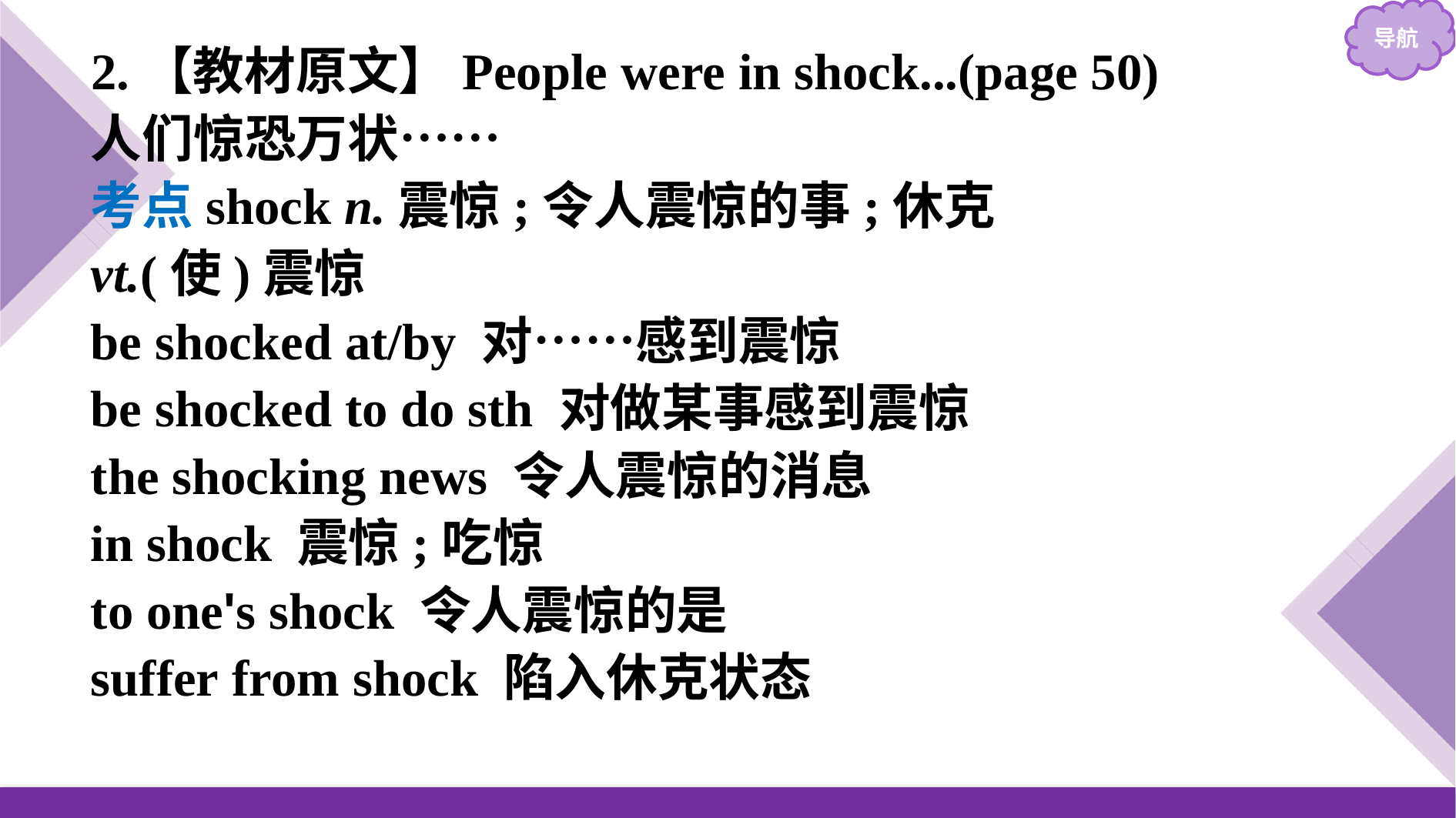

2.【教材原文】People were in shock...(page 50)
人们惊恐万状……
考点shock n.震惊;令人震惊的事;休克
vt.(使)震惊
be shocked at/by 对……感到震惊
be shocked to do sth 对做某事感到震惊
the shocking news 令人震惊的消息
in shock 震惊;吃惊
to one's shock 令人震惊的是
suffer from shock 陷入休克状态